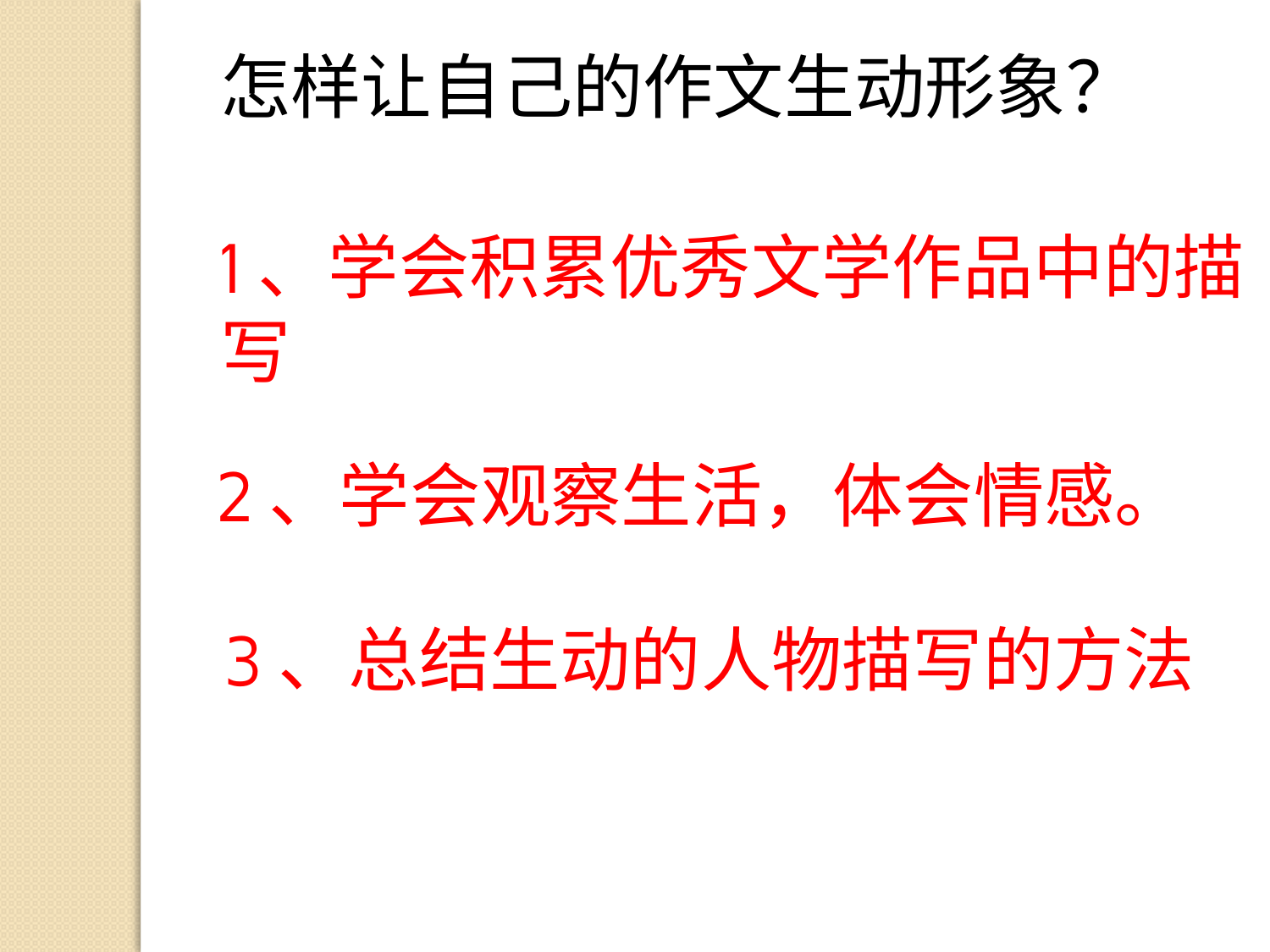

怎样让自己的作文生动形象？
1、学会积累优秀文学作品中的描写
2、学会观察生活，体会情感。
3、总结生动的人物描写的方法